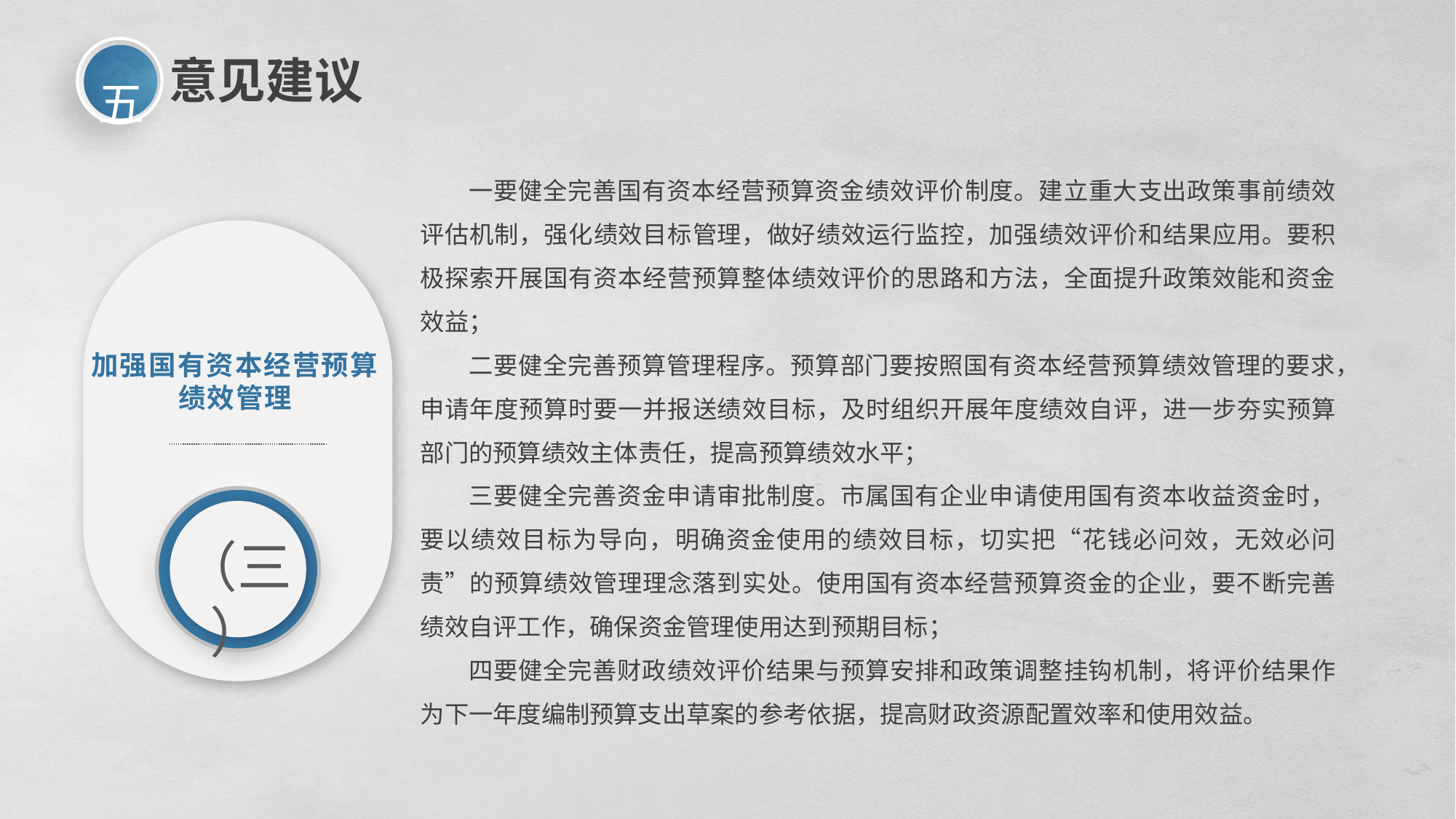

五

意见建议
一要健全完善国有资本经营预算资金绩效评价制度。建立重大支出政策事前绩效评估机制，强化绩效目标管理，做好绩效运行监控，加强绩效评价和结果应用。要积极探索开展国有资本经营预算整体绩效评价的思路和方法，全面提升政策效能和资金效益；
二要健全完善预算管理程序。预算部门要按照国有资本经营预算绩效管理的要求，申请年度预算时要一并报送绩效目标，及时组织开展年度绩效自评，进一步夯实预算部门的预算绩效主体责任，提高预算绩效水平；
三要健全完善资金申请审批制度。市属国有企业申请使用国有资本收益资金时，要以绩效目标为导向，明确资金使用的绩效目标，切实把“花钱必问效，无效必问责”的预算绩效管理理念落到实处。使用国有资本经营预算资金的企业，要不断完善绩效自评工作，确保资金管理使用达到预期目标；
四要健全完善财政绩效评价结果与预算安排和政策调整挂钩机制，将评价结果作为下一年度编制预算支出草案的参考依据，提高财政资源配置效率和使用效益。

加强国有资本经营预算绩效管理

（三）